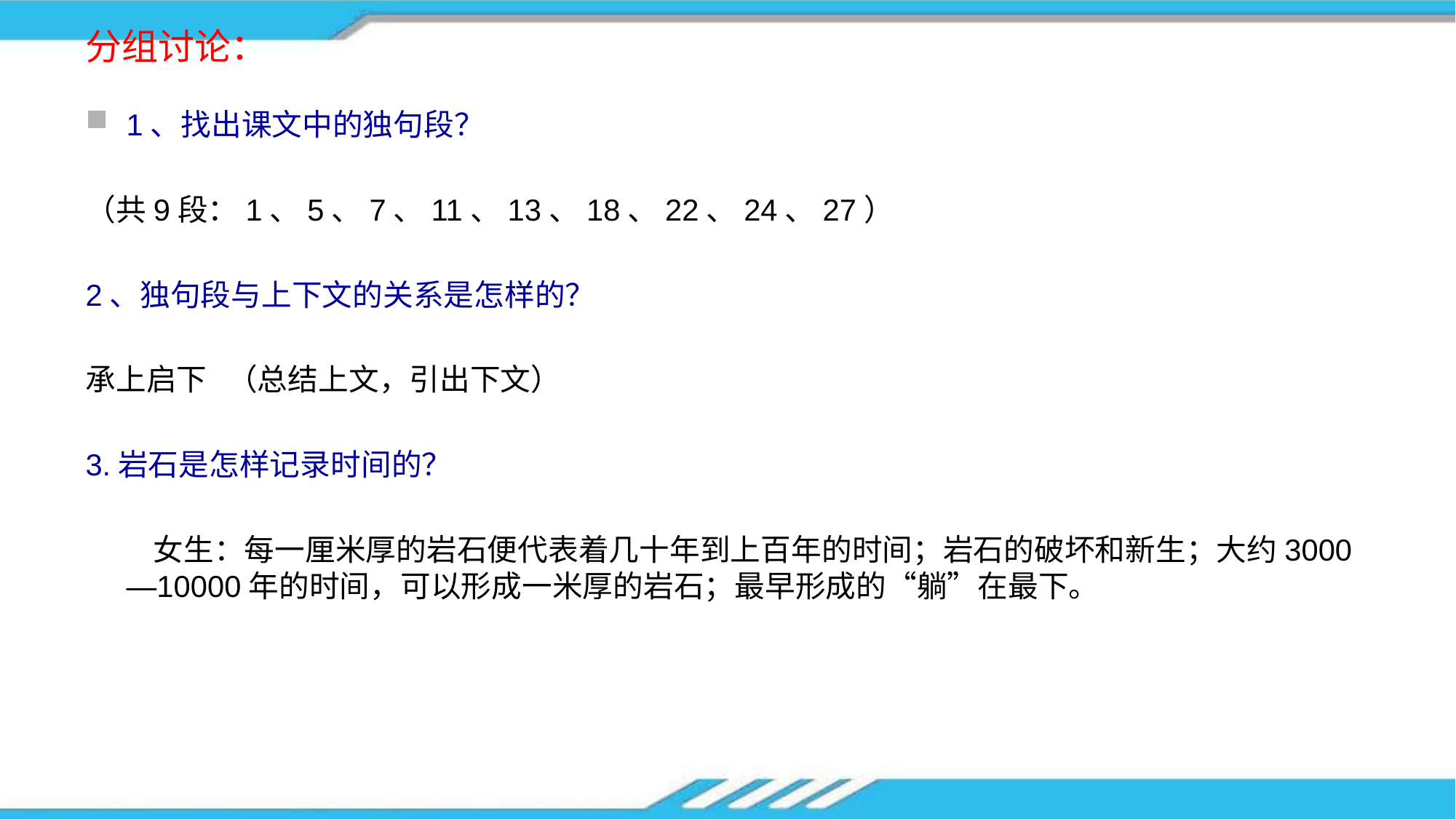

# 分组讨论：
1、找出课文中的独句段？

（共9段：1、5、7、11、13、18、22、24、27）

2、独句段与上下文的关系是怎样的？

承上启下   （总结上文，引出下文）

3.岩石是怎样记录时间的？

         女生：每一厘米厚的岩石便代表着几十年到上百年的时间；岩石的破坏和新生；大约3000—10000年的时间，可以形成一米厚的岩石；最早形成的“躺”在最下。